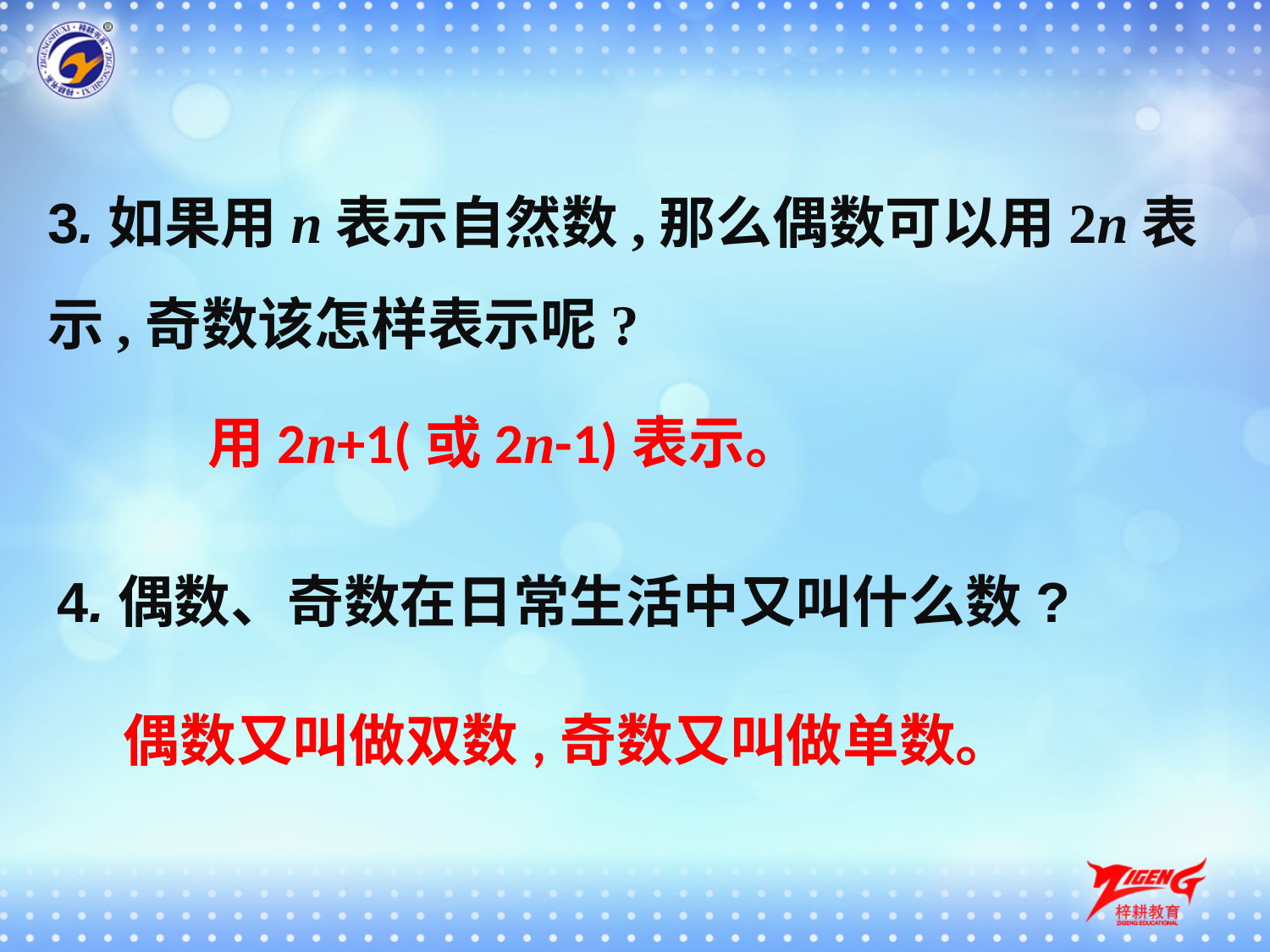

3.如果用n表示自然数,那么偶数可以用2n表示,奇数该怎样表示呢?
用2n+1(或2n-1)表示。
4.偶数、奇数在日常生活中又叫什么数?
偶数又叫做双数,奇数又叫做单数。